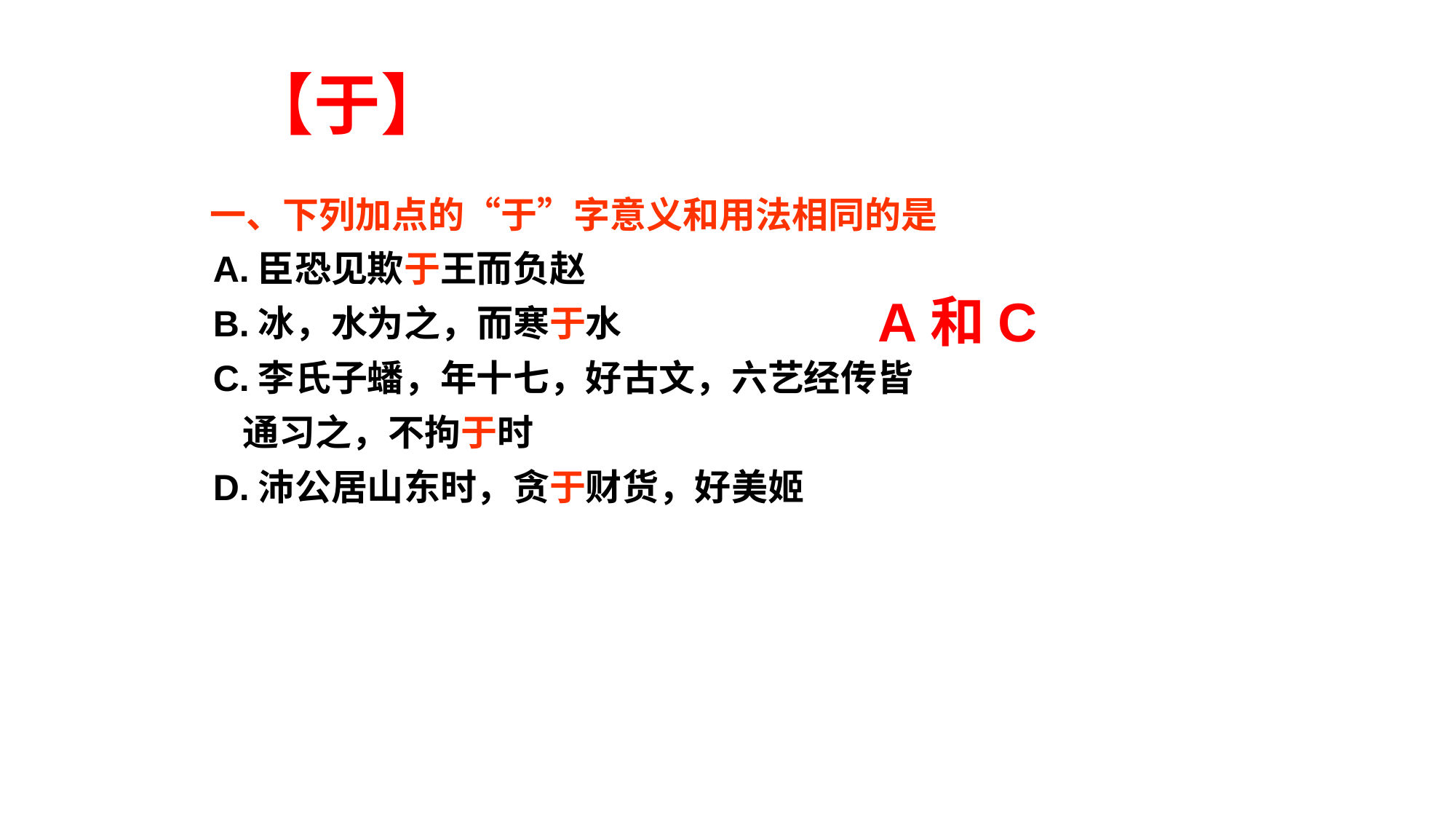

# 【于】
 一、下列加点的“于”字意义和用法相同的是
  A.臣恐见欺于王而负赵
  B.冰，水为之，而寒于水
  C.李氏子蟠，年十七，好古文，六艺经传皆
     通习之，不拘于时
  D.沛公居山东时，贪于财货，好美姬
  A和C